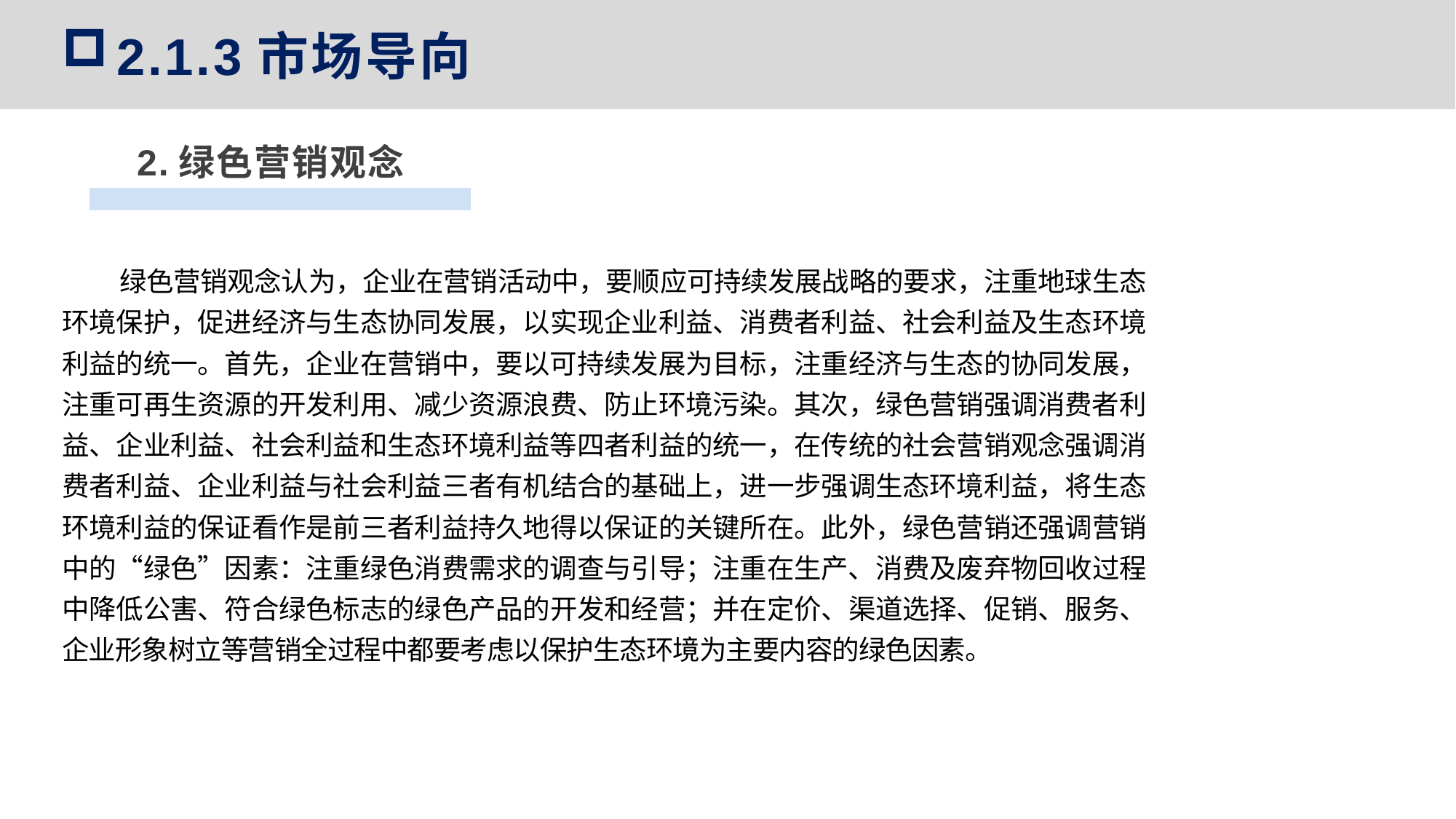

2.1.3市场导向
2.绿色营销观念

   绿色营销观念认为，企业在营销活动中，要顺应可持续发展战略的要求，注重地球生态环境保护，促进经济与生态协同发展，以实现企业利益、消费者利益、社会利益及生态环境利益的统一。首先，企业在营销中，要以可持续发展为目标，注重经济与生态的协同发展，注重可再生资源的开发利用、减少资源浪费、防止环境污染。其次，绿色营销强调消费者利益、企业利益、社会利益和生态环境利益等四者利益的统一，在传统的社会营销观念强调消费者利益、企业利益与社会利益三者有机结合的基础上，进一步强调生态环境利益，将生态环境利益的保证看作是前三者利益持久地得以保证的关键所在。此外，绿色营销还强调营销中的“绿色”因素：注重绿色消费需求的调查与引导；注重在生产、消费及废弃物回收过程中降低公害、符合绿色标志的绿色产品的开发和经营；并在定价、渠道选择、促销、服务、企业形象树立等营销全过程中都要考虑以保护生态环境为主要内容的绿色因素。